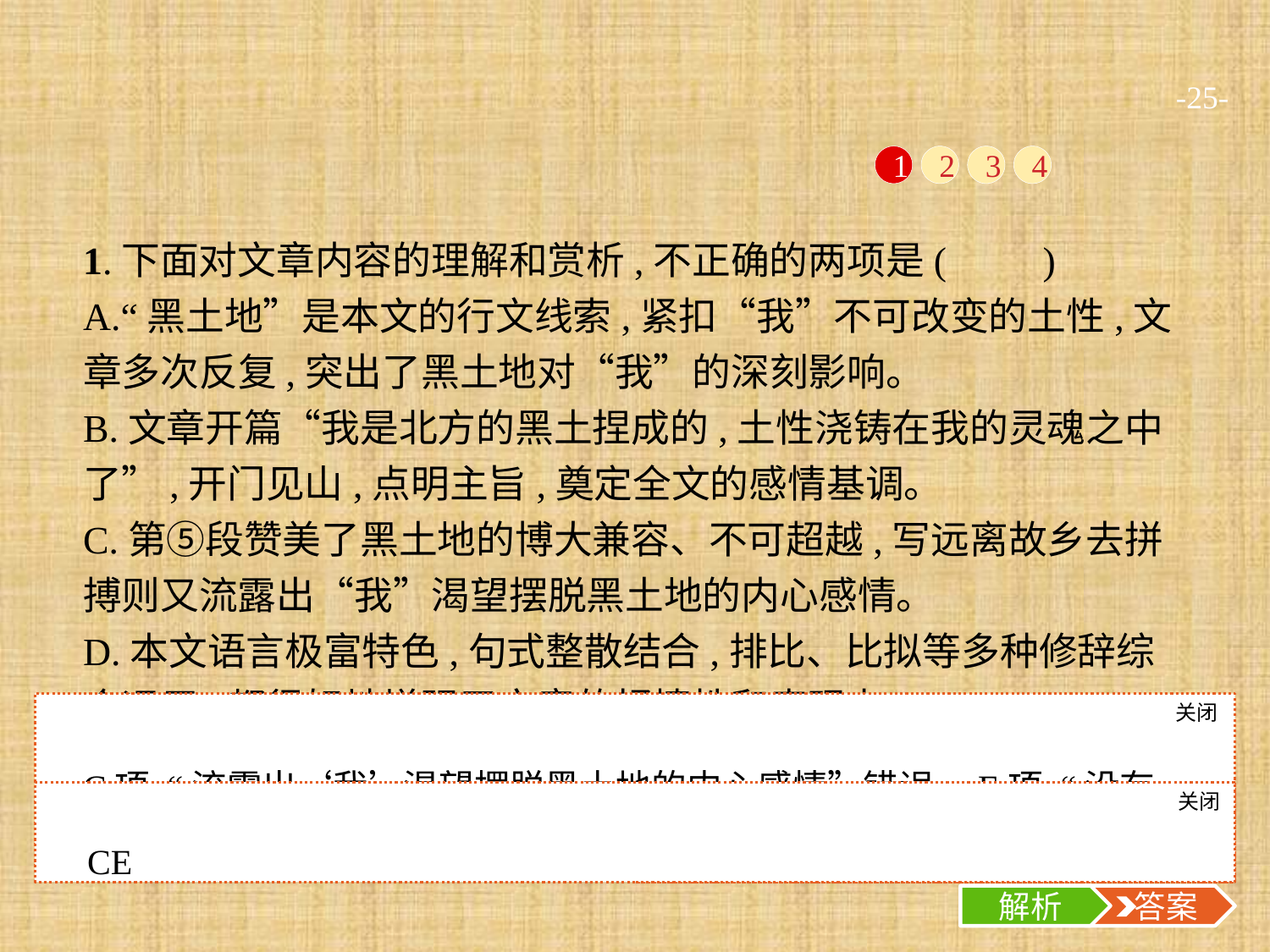

-25-
1
2
3
4
1.下面对文章内容的理解和赏析,不正确的两项是(　　)
A.“黑土地”是本文的行文线索,紧扣“我”不可改变的土性,文章多次反复,突出了黑土地对“我”的深刻影响。
B.文章开篇“我是北方的黑土捏成的,土性浇铸在我的灵魂之中了”,开门见山,点明主旨,奠定全文的感情基调。
C.第⑤段赞美了黑土地的博大兼容、不可超越,写远离故乡去拼搏则又流露出“我”渴望摆脱黑土地的内心感情。
D.本文语言极富特色,句式整散结合,排比、比拟等多种修辞综合运用,都很好地增强了文章的抒情性和表现力。
E.本文没有写曾经发生在黑土地上的平常事,而是站在时代的高度审视、揭示了黑土地自然、历史和人生的真谛。

关闭
解析

C项,“流露出‘我’渴望摆脱黑土地的内心感情”错误。E项,“没有写曾经发生在黑土地上的平常事”错误。
关闭

解析
  答案

CE
解析
  答案